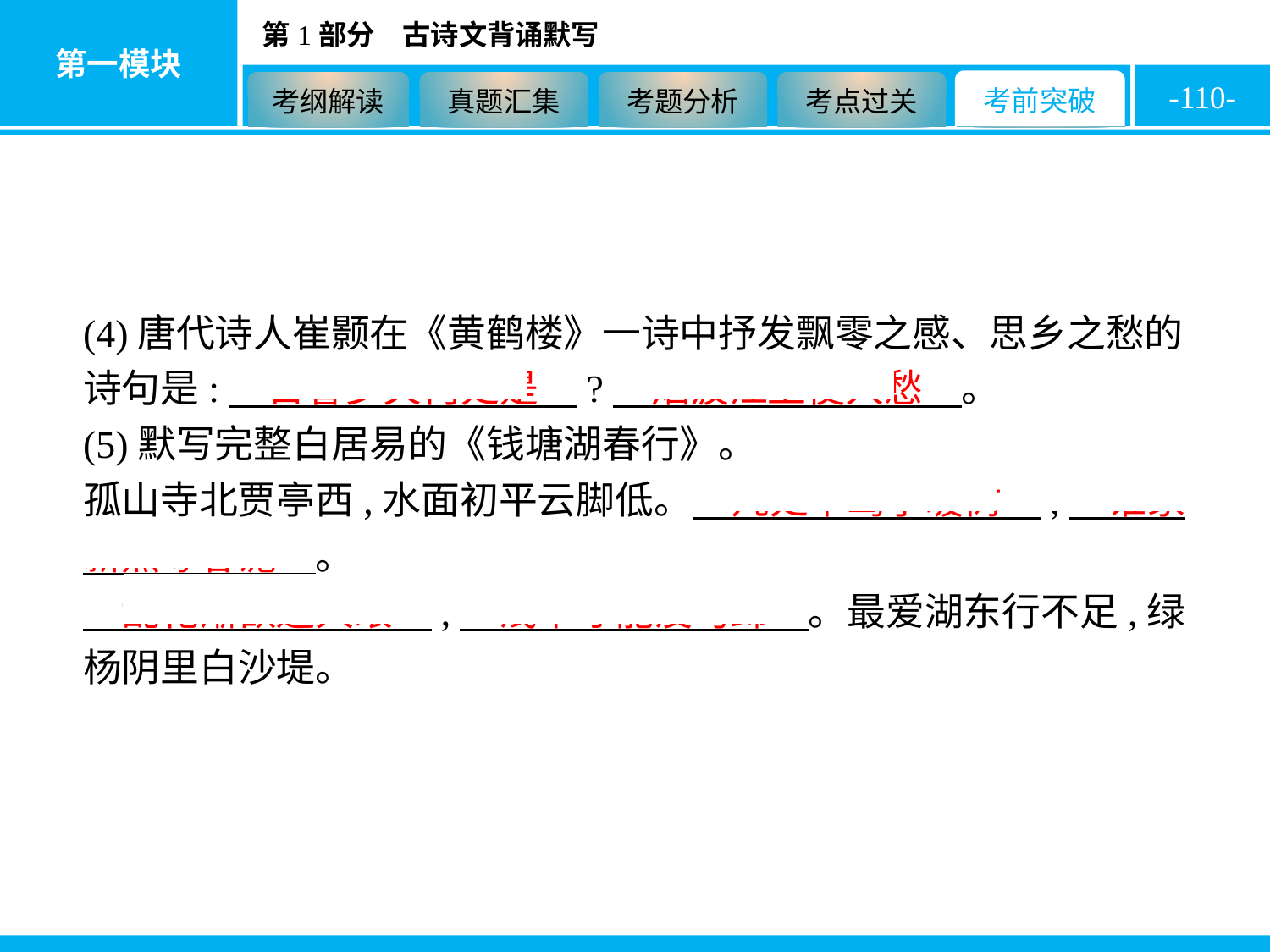

-110-
(4)唐代诗人崔颢在《黄鹤楼》一诗中抒发飘零之感、思乡之愁的诗句是:　日暮乡关何处是　?　烟波江上使人愁　。
(5)默写完整白居易的《钱塘湖春行》。
孤山寺北贾亭西,水面初平云脚低。　几处早莺争暖树　,　谁家新燕啄春泥　。
　乱花渐欲迷人眼　,　浅草才能没马蹄　。最爱湖东行不足,绿杨阴里白沙堤。